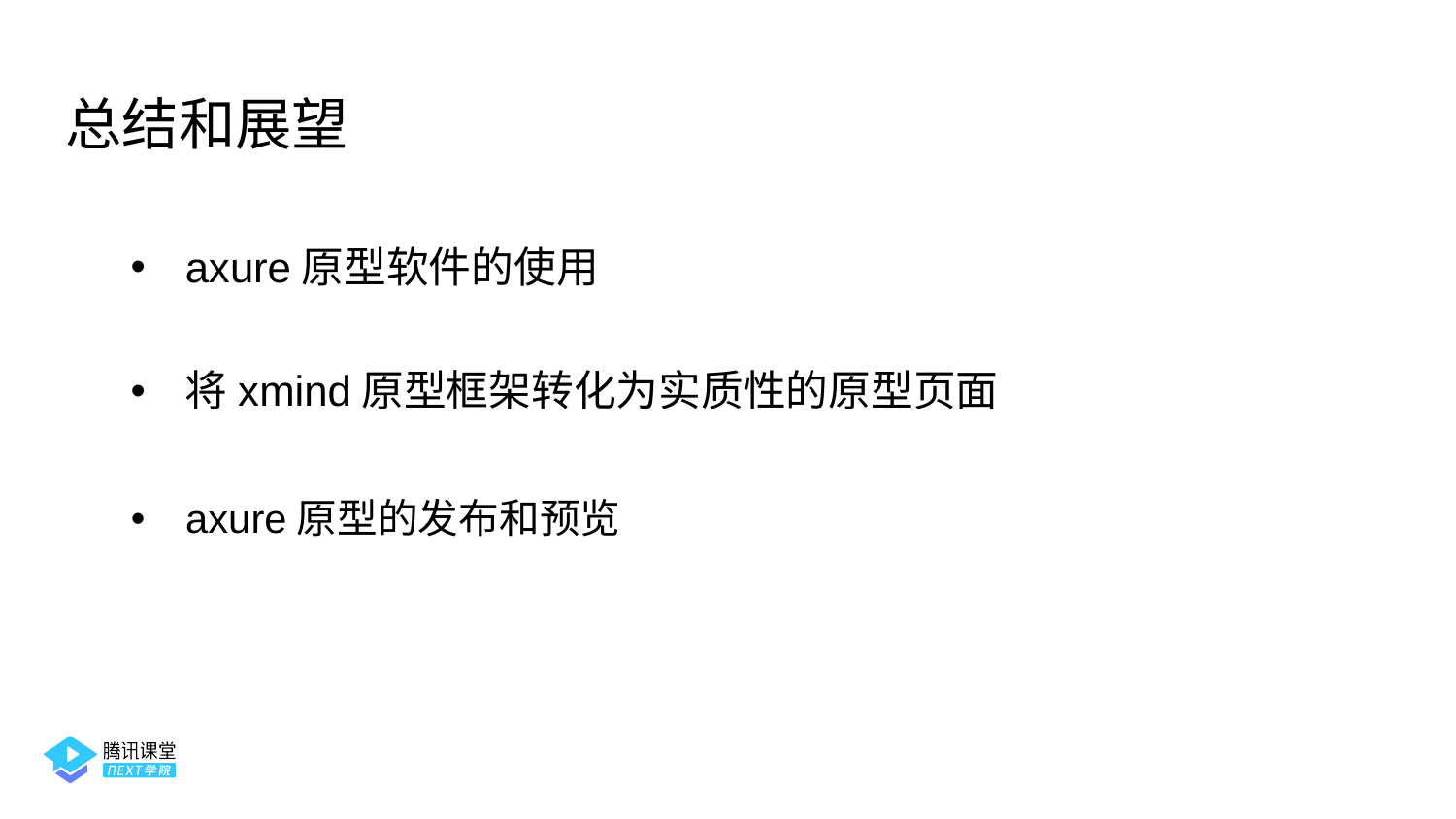

总结和展望
axure原型软件的使用
将xmind原型框架转化为实质性的原型页面
axure原型的发布和预览